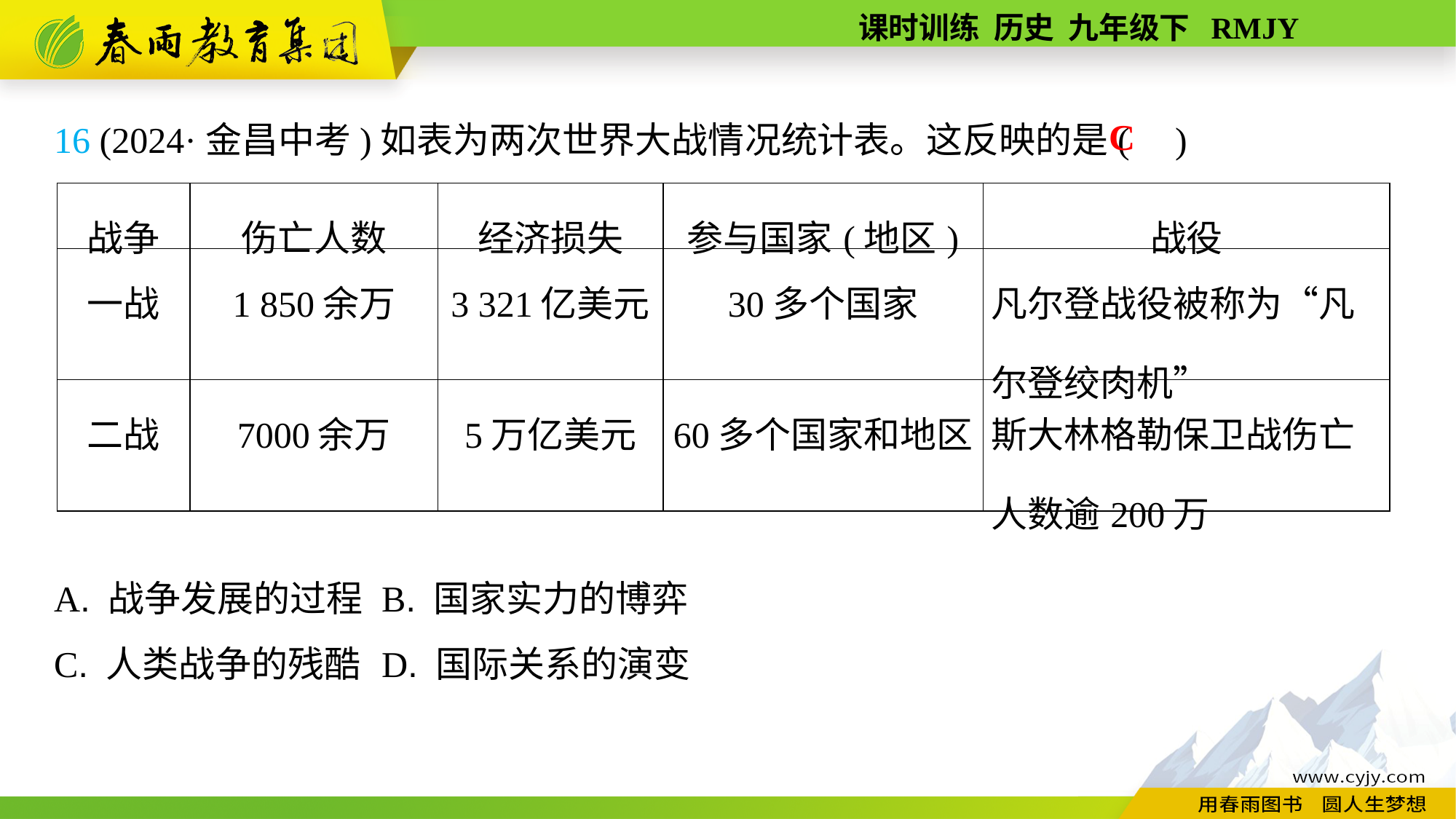

16 (2024·金昌中考)如表为两次世界大战情况统计表。这反映的是(     )

A. 战争发展的过程	B. 国家实力的博弈
C. 人类战争的残酷	D. 国际关系的演变
C
| 战争 | 伤亡人数 | 经济损失 | 参与国家(地区) | 战役 |
| --- | --- | --- | --- | --- |
| 一战 | 1 850余万 | 3 321亿美元 | 30多个国家 | 凡尔登战役被称为“凡尔登绞肉机” |
| 二战 | 7000余万 | 5万亿美元 | 60多个国家和地区 | 斯大林格勒保卫战伤亡人数逾200万 |